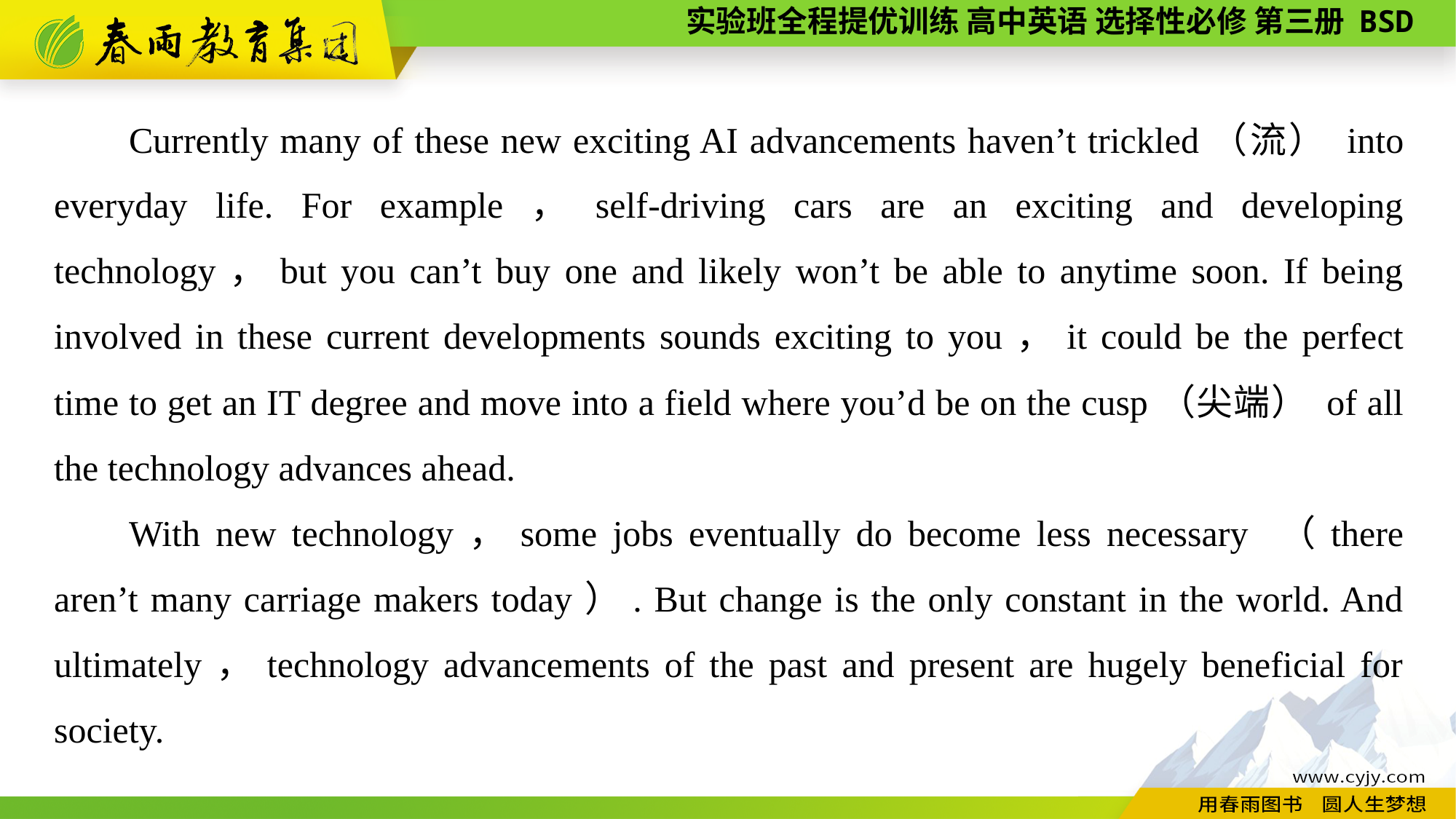

Currently many of these new exciting AI advancements haven’t trickled（流） into everyday life. For example，self-driving cars are an exciting and developing technology，but you can’t buy one and likely won’t be able to anytime soon. If being involved in these current developments sounds exciting to you，it could be the perfect time to get an IT degree and move into a field where you’d be on the cusp（尖端） of all the technology advances ahead.
With new technology，some jobs eventually do become less necessary （there aren’t many carriage makers today）. But change is the only constant in the world. And ultimately，technology advancements of the past and present are hugely beneficial for society.